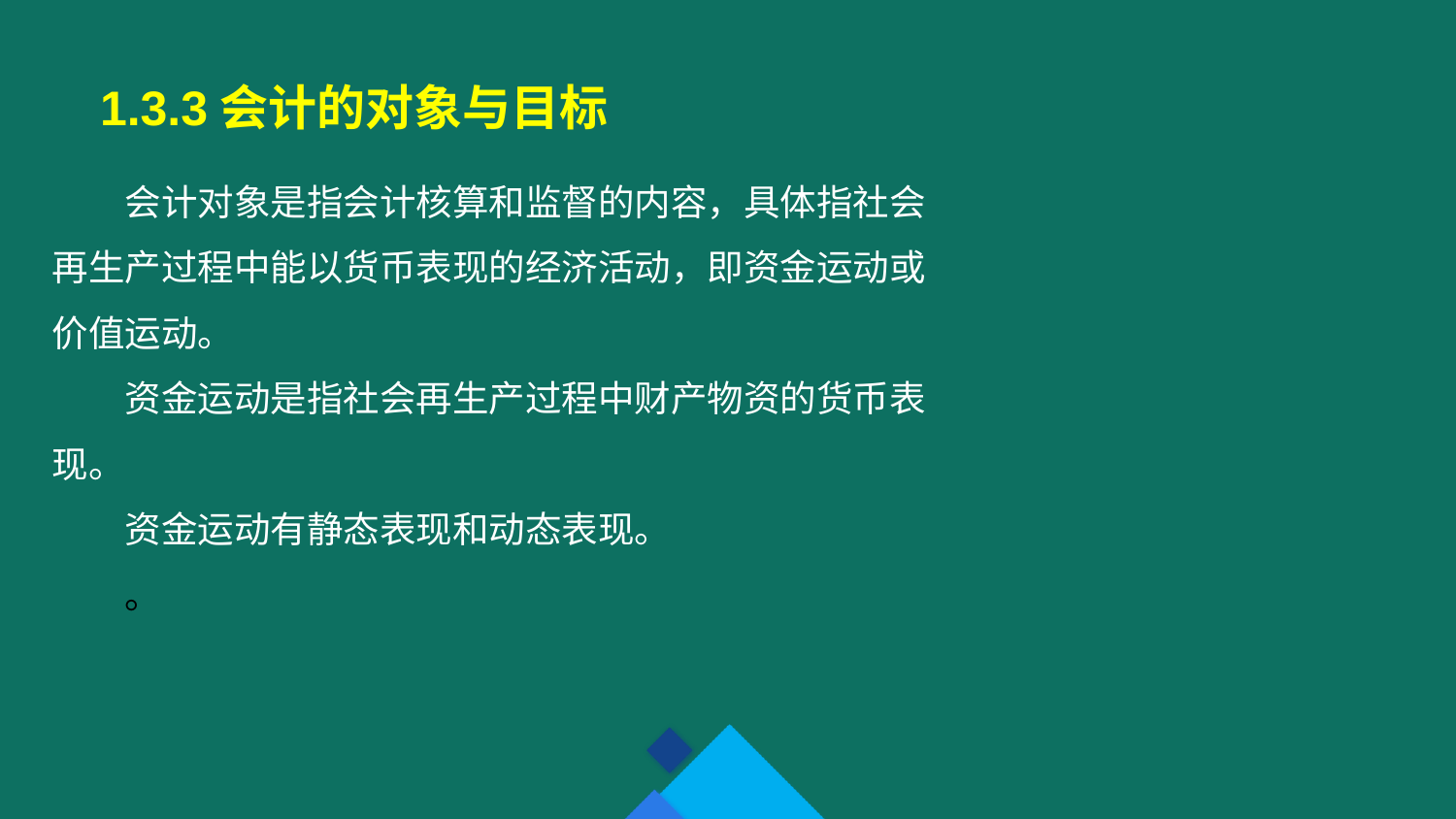

1.3.3会计的对象与目标
会计对象是指会计核算和监督的内容，具体指社会再生产过程中能以货币表现的经济活动，即资金运动或价值运动。
资金运动是指社会再生产过程中财产物资的货币表现。
资金运动有静态表现和动态表现。
。